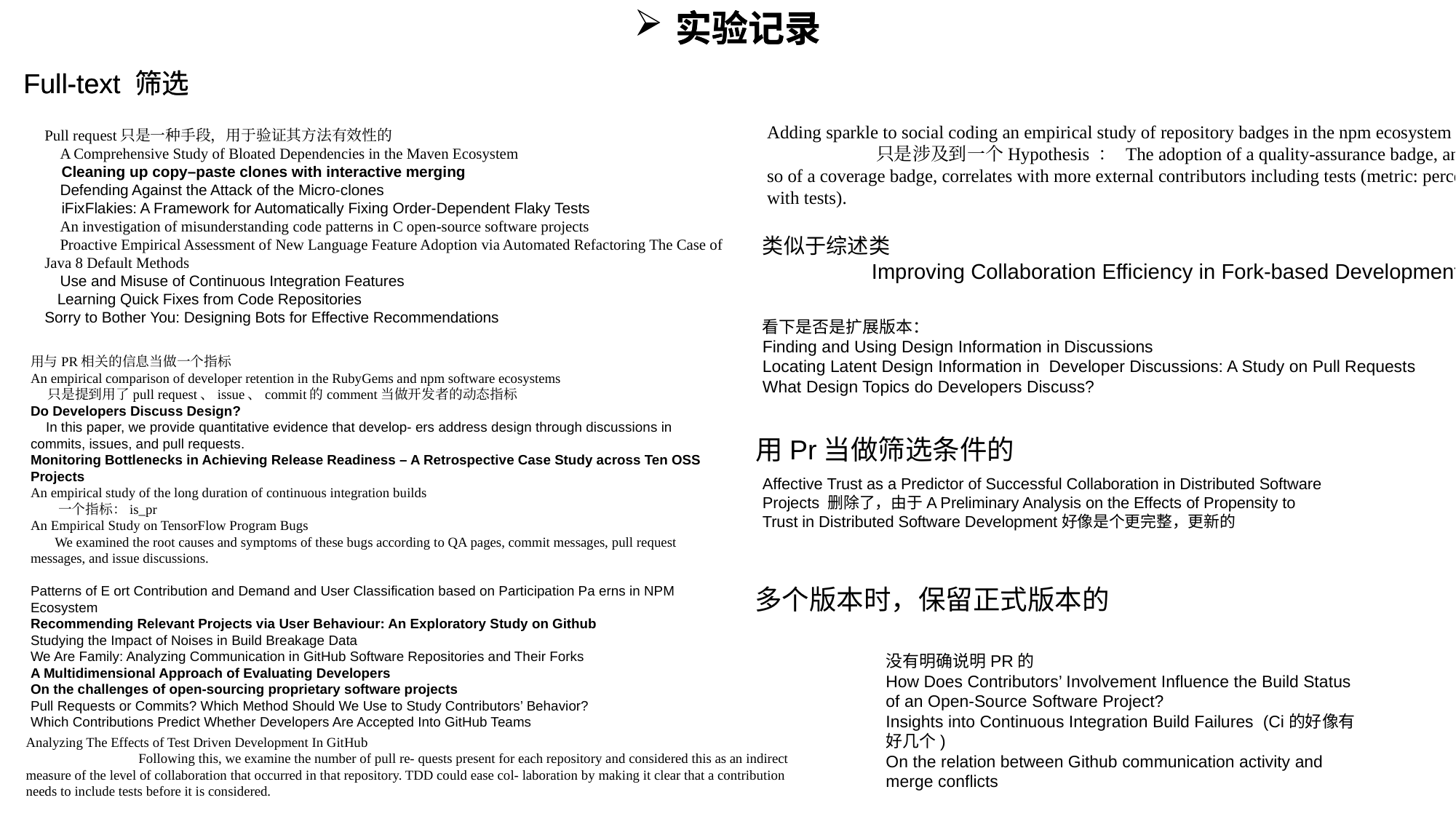

实验记录
实验记录
Full-text 筛选
Full-text 筛选
Adding sparkle to social coding an empirical study of repository badges in the npm ecosystem
	只是涉及到一个Hypothesis ： The adoption of a quality-assurance badge, and even more so of a coverage badge, correlates with more external contributors including tests (metric: percentage of PRs with tests).

Pull request只是一种手段，用于验证其方法有效性的
    A Comprehensive Study of Bloated Dependencies in the Maven Ecosystem
    Cleaning up copy–paste clones with interactive merging
    Defending Against the Attack of the Micro-clones
    iFixFlakies: A Framework for Automatically Fixing Order-Dependent Flaky Tests
    An investigation of misunderstanding code patterns in C open-source software projects
    Proactive Empirical Assessment of New Language Feature Adoption via Automated Refactoring The Case of Java 8 Default Methods
    Use and Misuse of Continuous Integration Features
   Learning Quick Fixes from Code Repositories
Sorry to Bother You: Designing Bots for Effective Recommendations

类似于综述类
	Improving Collaboration Efficiency in Fork-based Development

看下是否是扩展版本：
Finding and Using Design Information in Discussions
Locating Latent Design Information in  Developer Discussions: A Study on Pull Requests
What Design Topics do Developers Discuss?

用与PR相关的信息当做一个指标
An empirical comparison of developer retention in the RubyGems and npm software ecosystems
    只是提到用了pull request、issue、commit的comment当做开发者的动态指标
Do Developers Discuss Design?
    In this paper, we provide quantitative evidence that develop- ers address design through discussions in commits, issues, and pull requests.
Monitoring Bottlenecks in Achieving Release Readiness – A Retrospective Case Study across Ten OSS Projects
An empirical study of the long duration of continuous integration builds
       一个指标：is_pr
An Empirical Study on TensorFlow Program Bugs
       We examined the root causes and symptoms of these bugs according to QA pages, commit messages, pull request messages, and issue discussions.

Patterns of E ort Contribution and Demand and User Classification based on Participation Pa erns in NPM Ecosystem
Recommending Relevant Projects via User Behaviour: An Exploratory Study on Github
Studying the Impact of Noises in Build Breakage Data
We Are Family: Analyzing Communication in GitHub Software Repositories and Their Forks
A Multidimensional Approach of Evaluating Developers
On the challenges of open-sourcing proprietary software projects
Pull Requests or Commits? Which Method Should We Use to Study Contributors’ Behavior?
Which Contributions Predict Whether Developers Are Accepted Into GitHub Teams

用Pr当做筛选条件的
Affective Trust as a Predictor of Successful Collaboration in Distributed Software Projects 删除了，由于A Preliminary Analysis on the Effects of Propensity to Trust in Distributed Software Development好像是个更完整，更新的
多个版本时，保留正式版本的
没有明确说明PR的
How Does Contributors’ Involvement Influence the Build Status of an Open-Source Software Project?
Insights into Continuous Integration Build Failures  (Ci的好像有好几个)
On the relation between Github communication activity and merge conflicts

Analyzing The Effects of Test Driven Development In GitHub
	 Following this, we examine the number of pull re- quests present for each repository and considered this as an indirect measure of the level of collaboration that occurred in that repository. TDD could ease col- laboration by making it clear that a contribution needs to include tests before it is considered.